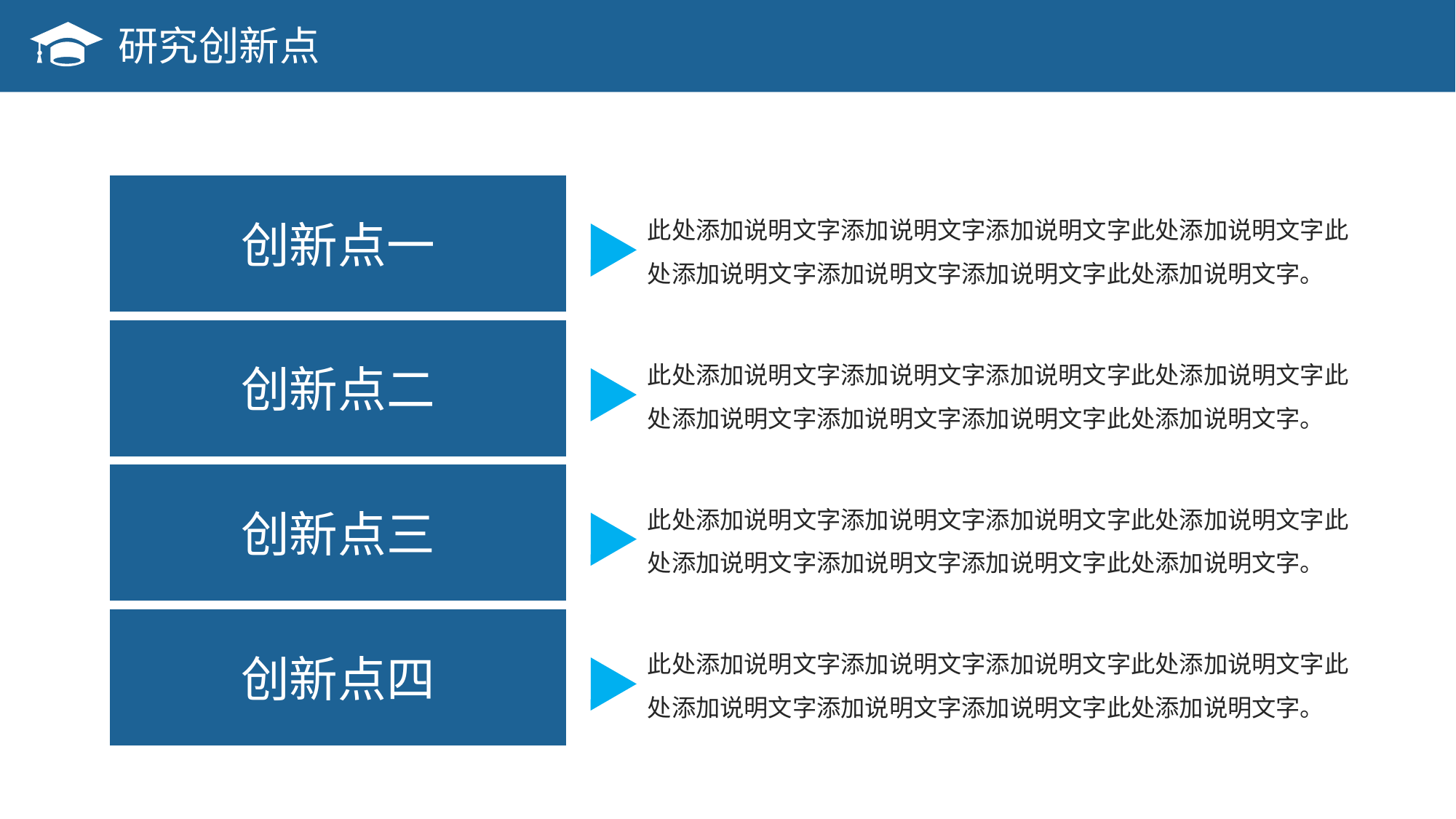

研究创新点

创新点一
此处添加说明文字添加说明文字添加说明文字此处添加说明文字此处添加说明文字添加说明文字添加说明文字此处添加说明文字。

创新点二
此处添加说明文字添加说明文字添加说明文字此处添加说明文字此处添加说明文字添加说明文字添加说明文字此处添加说明文字。

创新点三
此处添加说明文字添加说明文字添加说明文字此处添加说明文字此处添加说明文字添加说明文字添加说明文字此处添加说明文字。

创新点四
此处添加说明文字添加说明文字添加说明文字此处添加说明文字此处添加说明文字添加说明文字添加说明文字此处添加说明文字。